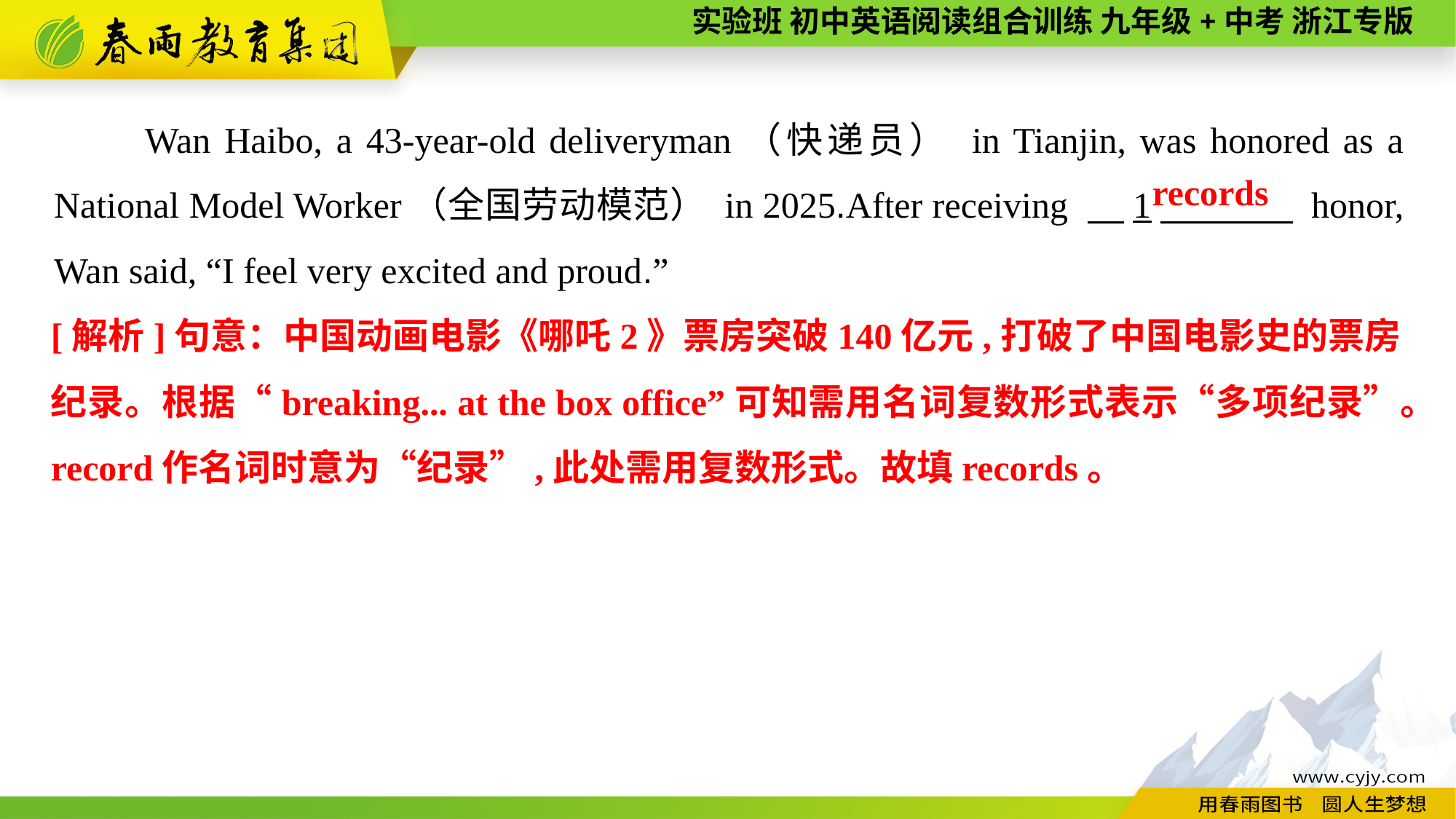

Wan Haibo, a 43-year-old deliveryman（快递员） in Tianjin, was honored as a National Model Worker（全国劳动模范） in 2025.After receiving 　1　            honor, Wan said, “I feel very excited and proud.”
records
[解析]句意：中国动画电影《哪吒2》票房突破140亿元,打破了中国电影史的票房纪录。根据“breaking... at the box office”可知需用名词复数形式表示“多项纪录”。record作名词时意为“纪录”,此处需用复数形式。故填records。